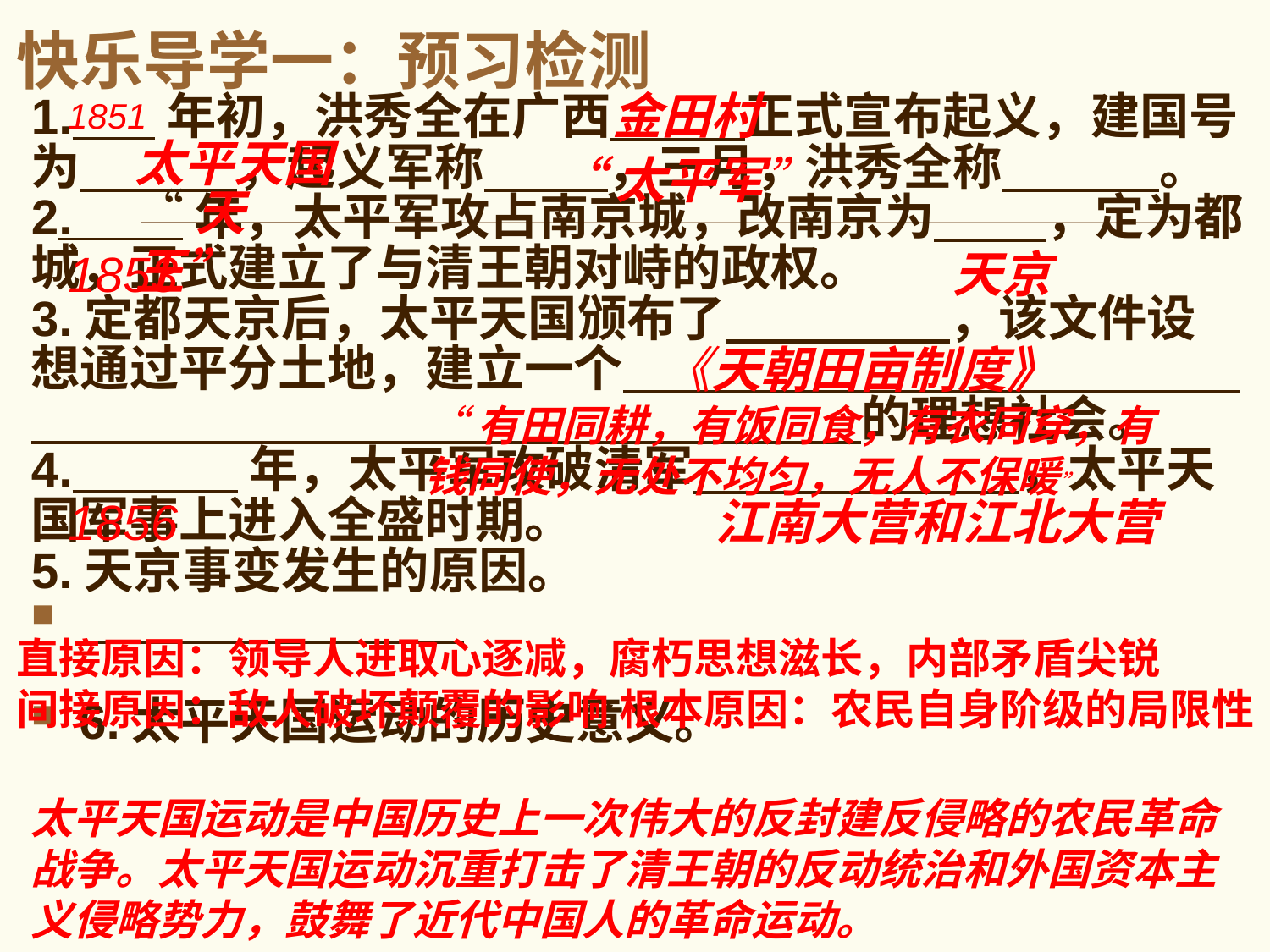

# 快乐导学一：预习检测
金田村
1.      年初，洪秀全在广西            正式宣布起义，建国号为              ，起义军称           ，三月，洪秀全称              。
2.        年，太平军攻占南京城，改南京为          ，定为都城，正式建立了与清王朝对峙的政权。
3.定都天京后，太平天国颁布了                    ，该文件设想通过平分土地，建立一个                                                                                                                                  的理想社会。
4.            年，太平军攻破清军                             ，太平天国军事上进入全盛时期。
5.天京事变发生的原因。

6.太平天国运动的历史意义。

1851
太平天国
“太平军”
“天王”
1853
天京
《天朝田亩制度》
“有田同耕，有饭同食，有衣同穿，有钱同使，无处不均匀，无人不保暖”
1856
江南大营和江北大营
直接原因：领导人进取心逐减，腐朽思想滋长，内部矛盾尖锐
间接原因：敌人破坏颠覆的影响 根本原因：农民自身阶级的局限性

太平天国运动是中国历史上一次伟大的反封建反侵略的农民革命战争。太平天国运动沉重打击了清王朝的反动统治和外国资本主义侵略势力，鼓舞了近代中国人的革命运动。